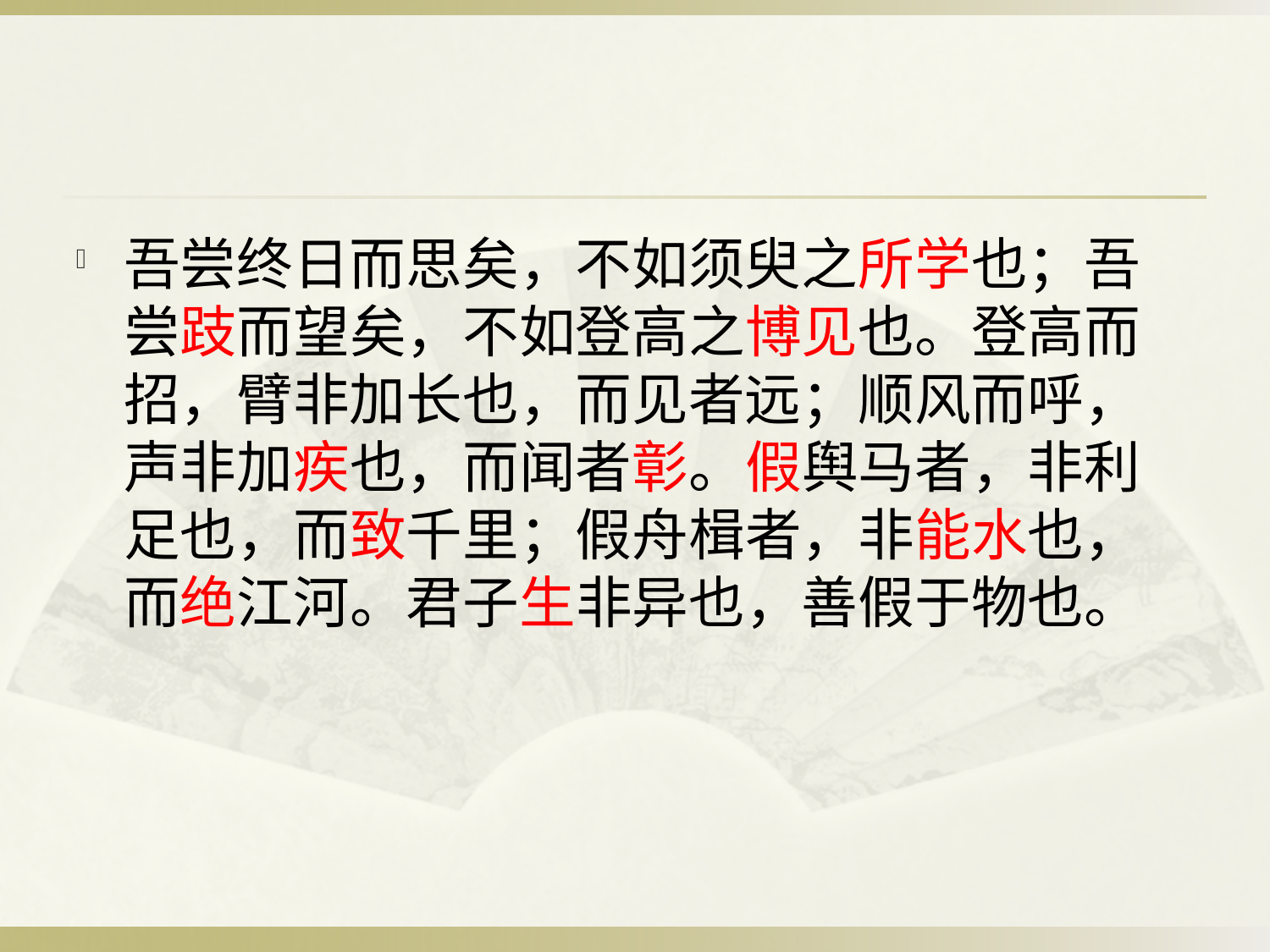

#
吾尝终日而思矣，不如须臾之所学也；吾尝跂而望矣，不如登高之博见也。登高而招，臂非加长也，而见者远；顺风而呼，声非加疾也，而闻者彰。假舆马者，非利足也，而致千里；假舟楫者，非能水也，而绝江河。君子生非异也，善假于物也。